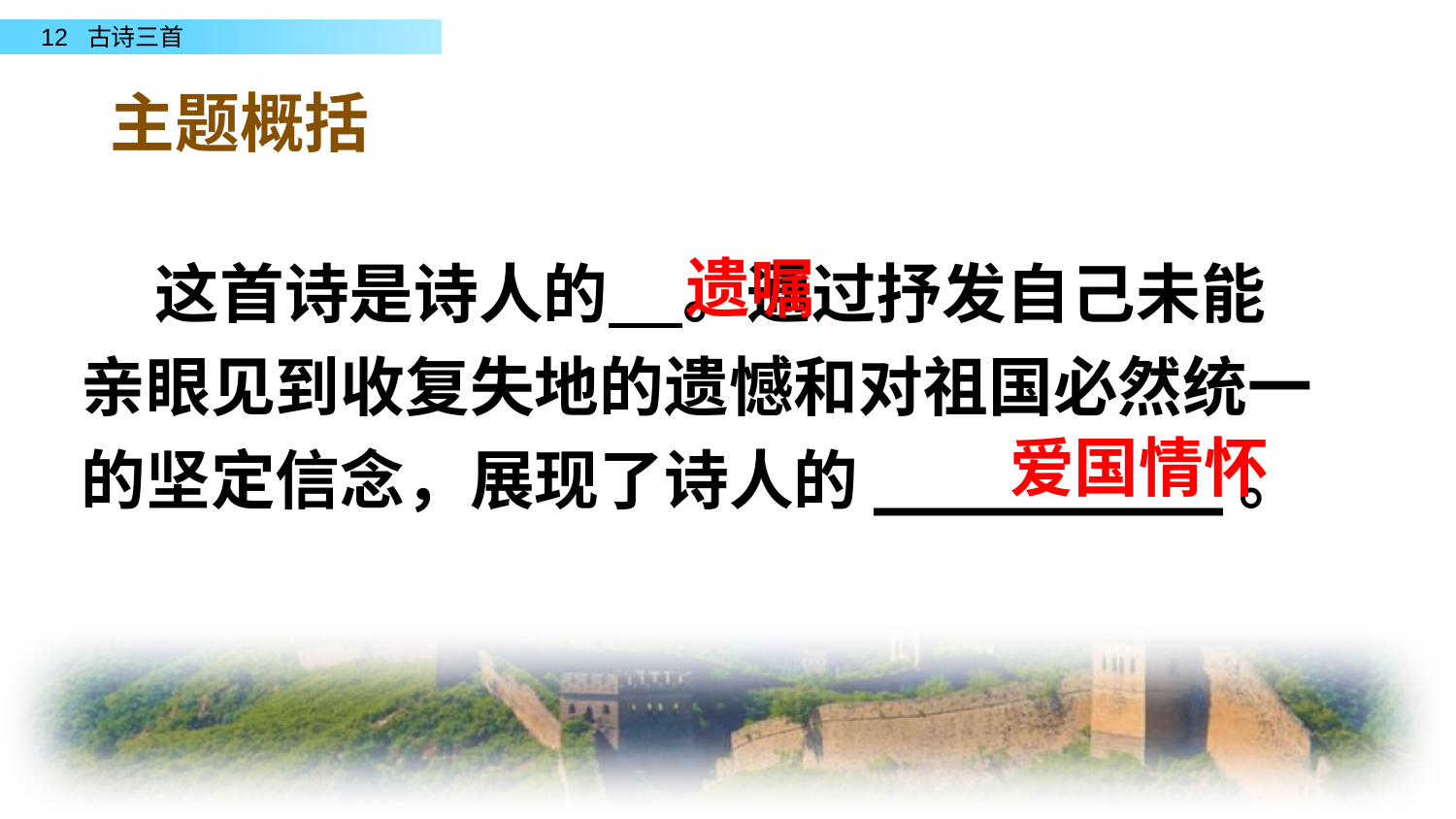

主题概括
    这首诗是诗人的     。通过抒发自己未能亲眼见到收复失地的遗憾和对祖国必然统一的坚定信念，展现了诗人的_________。
遗嘱
 爱国情怀